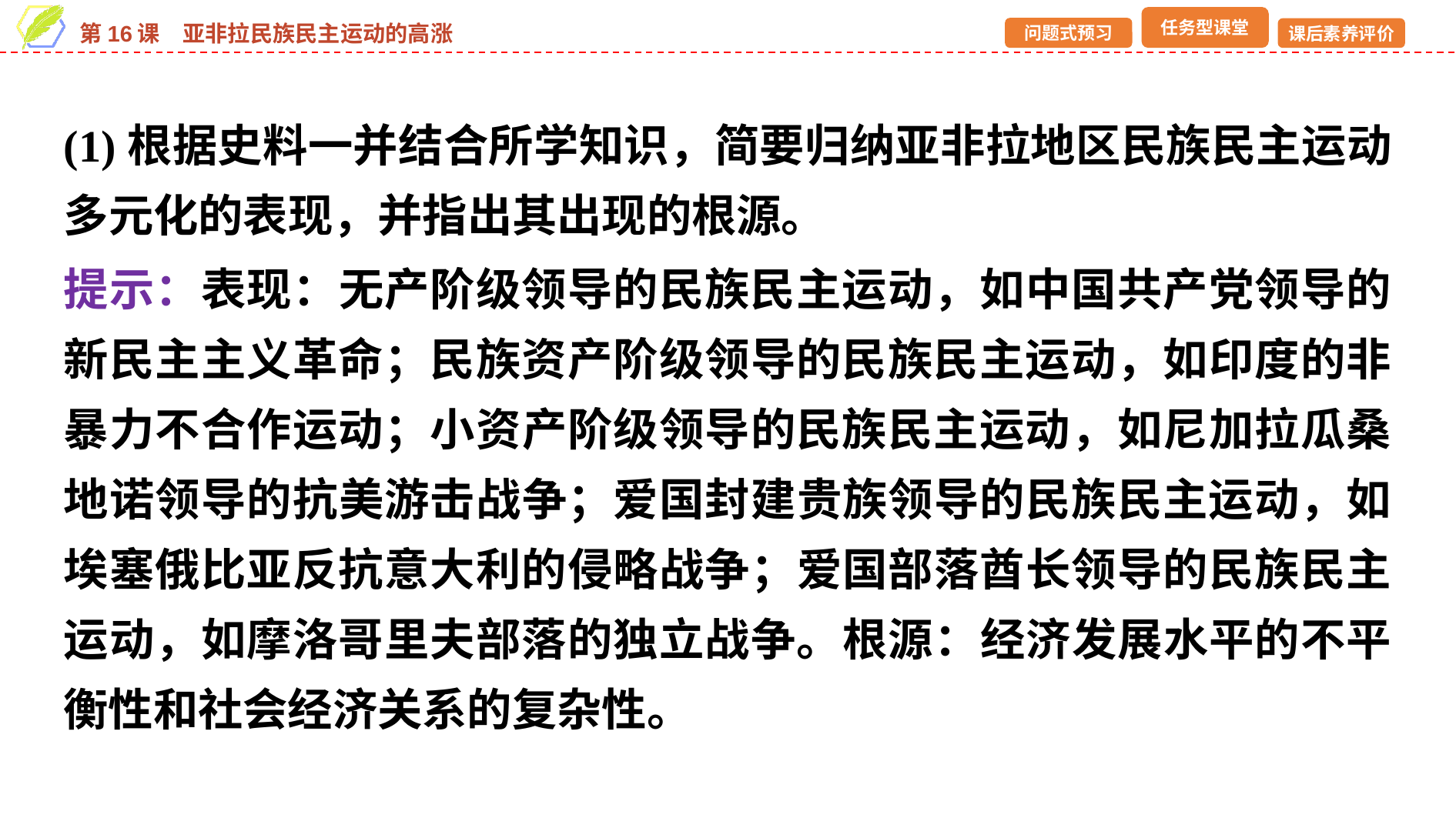

(1)根据史料一并结合所学知识，简要归纳亚非拉地区民族民主运动多元化的表现，并指出其出现的根源。
提示：表现：无产阶级领导的民族民主运动，如中国共产党领导的新民主主义革命；民族资产阶级领导的民族民主运动，如印度的非暴力不合作运动；小资产阶级领导的民族民主运动，如尼加拉瓜桑地诺领导的抗美游击战争；爱国封建贵族领导的民族民主运动，如埃塞俄比亚反抗意大利的侵略战争；爱国部落酋长领导的民族民主运动，如摩洛哥里夫部落的独立战争。根源：经济发展水平的不平衡性和社会经济关系的复杂性。